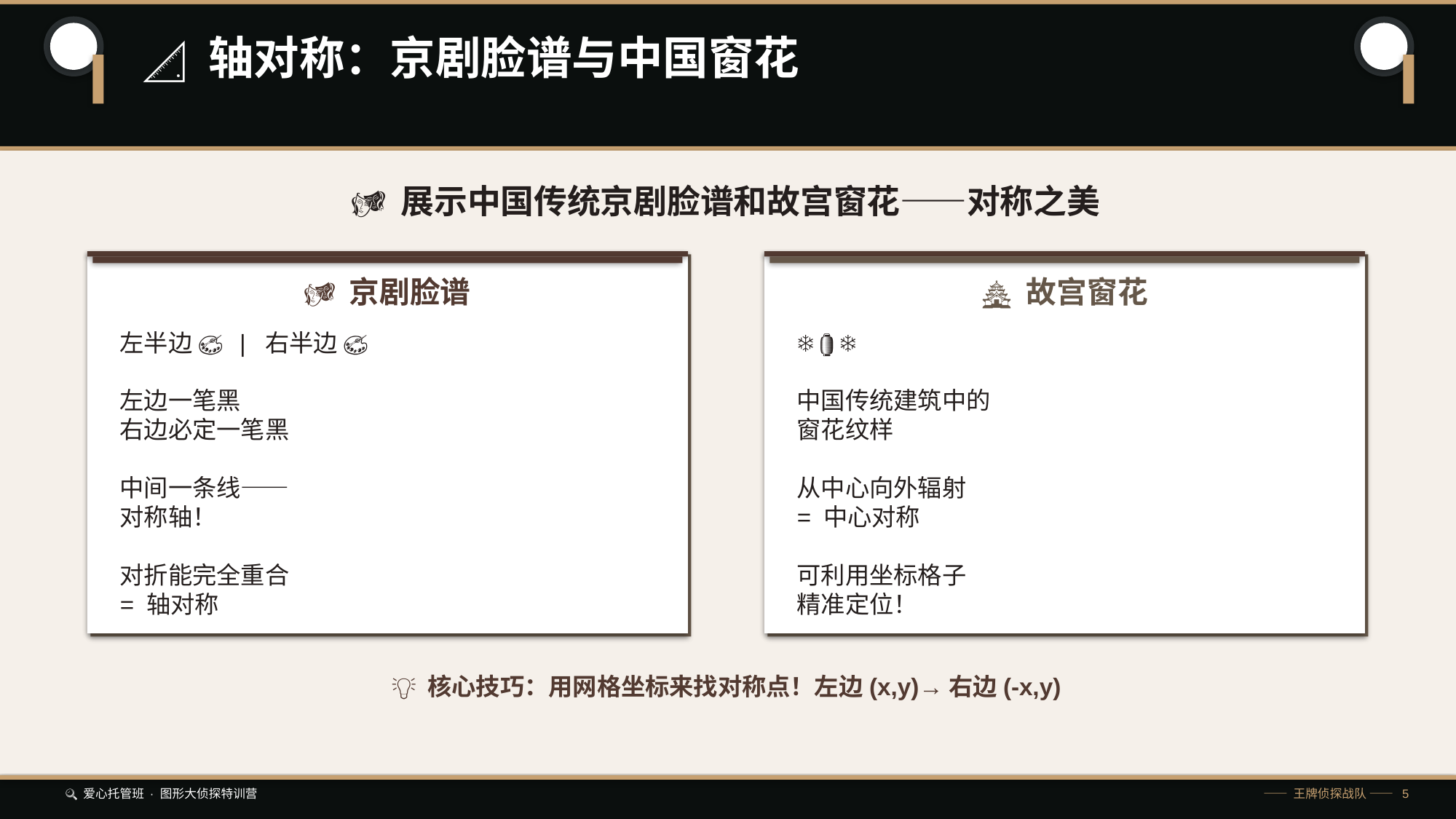

📐 轴对称：京剧脸谱与中国窗花

🎭 展示中国传统京剧脸谱和故宫窗花——对称之美

🎭 京剧脸谱
🏯 故宫窗花
左半边 🎨  |  右半边 🎨
左边一笔黑
右边必定一笔黑
中间一条线——
对称轴！
对折能完全重合
= 轴对称
❄️ 🏮 ❄️
中国传统建筑中的
窗花纹样
从中心向外辐射
= 中心对称
可利用坐标格子
精准定位！
💡 核心技巧：用网格坐标来找对称点！左边(x,y)→右边(-x,y)

🔍 爱心托管班 · 图形大侦探特训营
—— 王牌侦探战队 ——  5